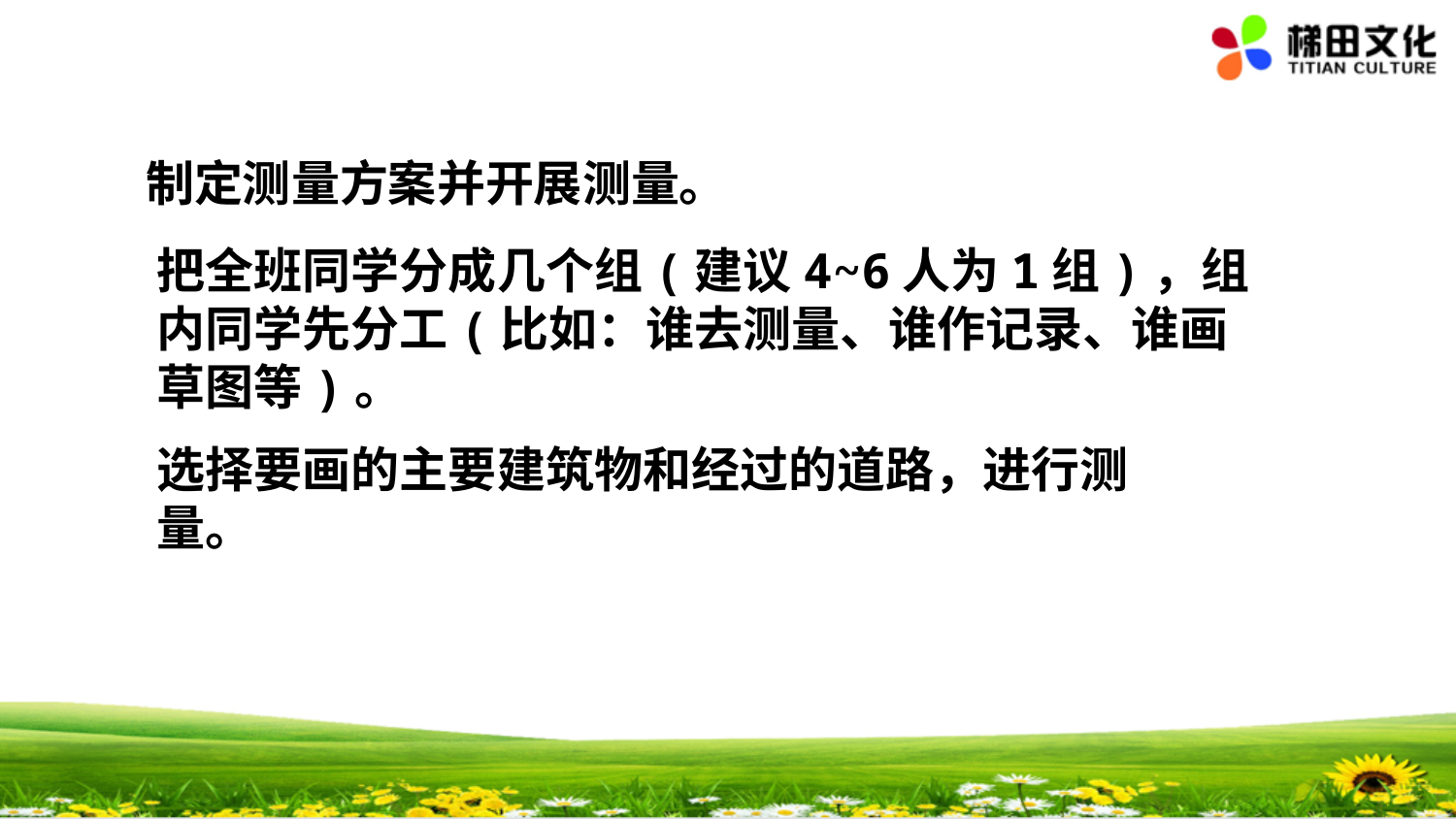

制定测量方案并开展测量。
把全班同学分成几个组(建议4~6人为1组)，组内同学先分工(比如：谁去测量、谁作记录、谁画草图等)。
选择要画的主要建筑物和经过的道路，进行测量。